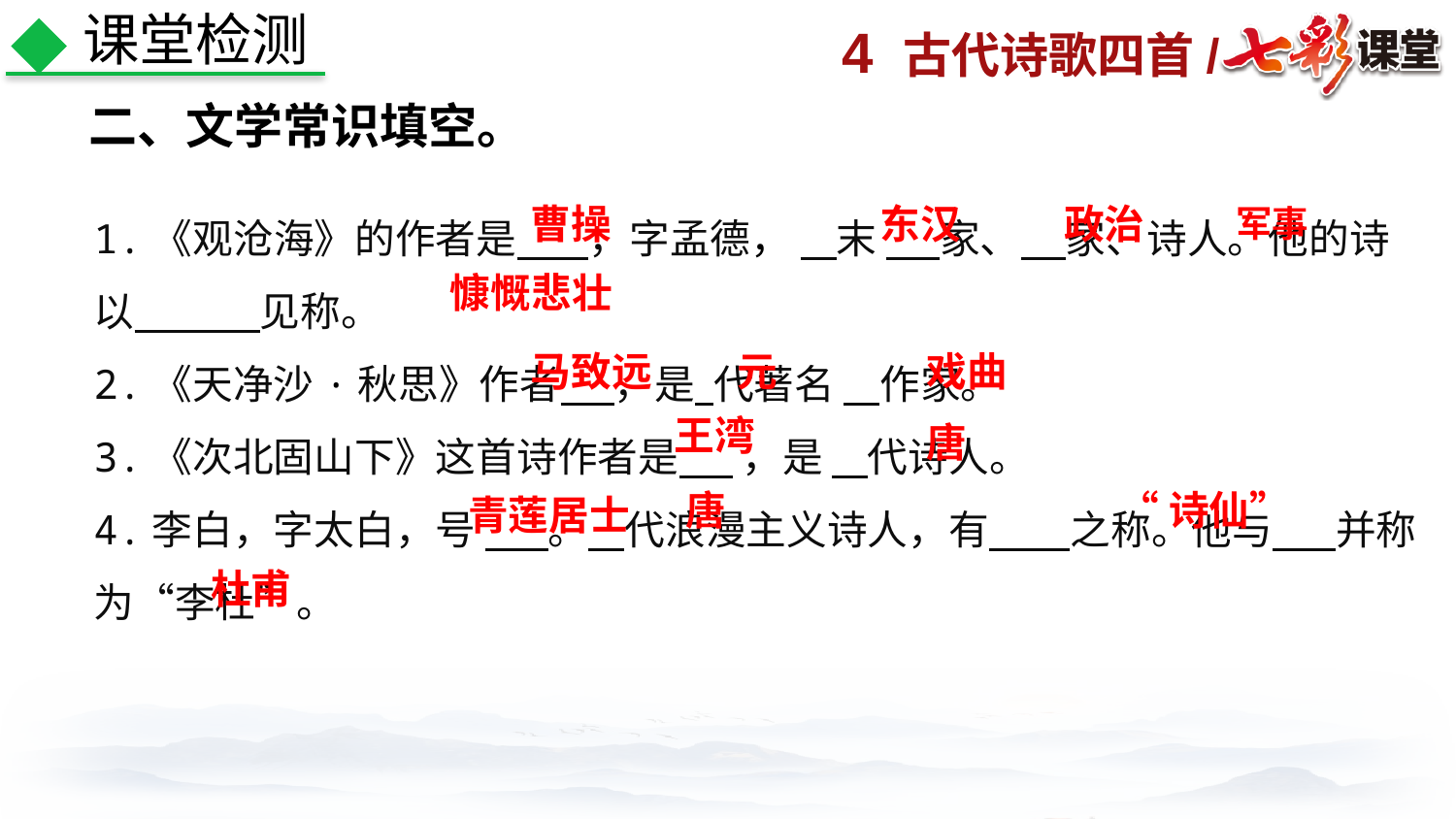

课堂检测

二、文学常识填空。
1.《观沧海》的作者是        ，字孟德，     末       家、     家、诗人。他的诗以              见称。
2.《天净沙·秋思》作者      ，是  代著名     作家。
3.《次北固山下》这首诗作者是       ，是     代诗人。
4.李白，字太白，号        。    代浪漫主义诗人，有         之称。他与       并称为“李杜”。
曹操
东汉
政治
军事
慷慨悲壮
元
戏曲
马致远
王湾
唐
唐
“诗仙”
青莲居士
杜甫